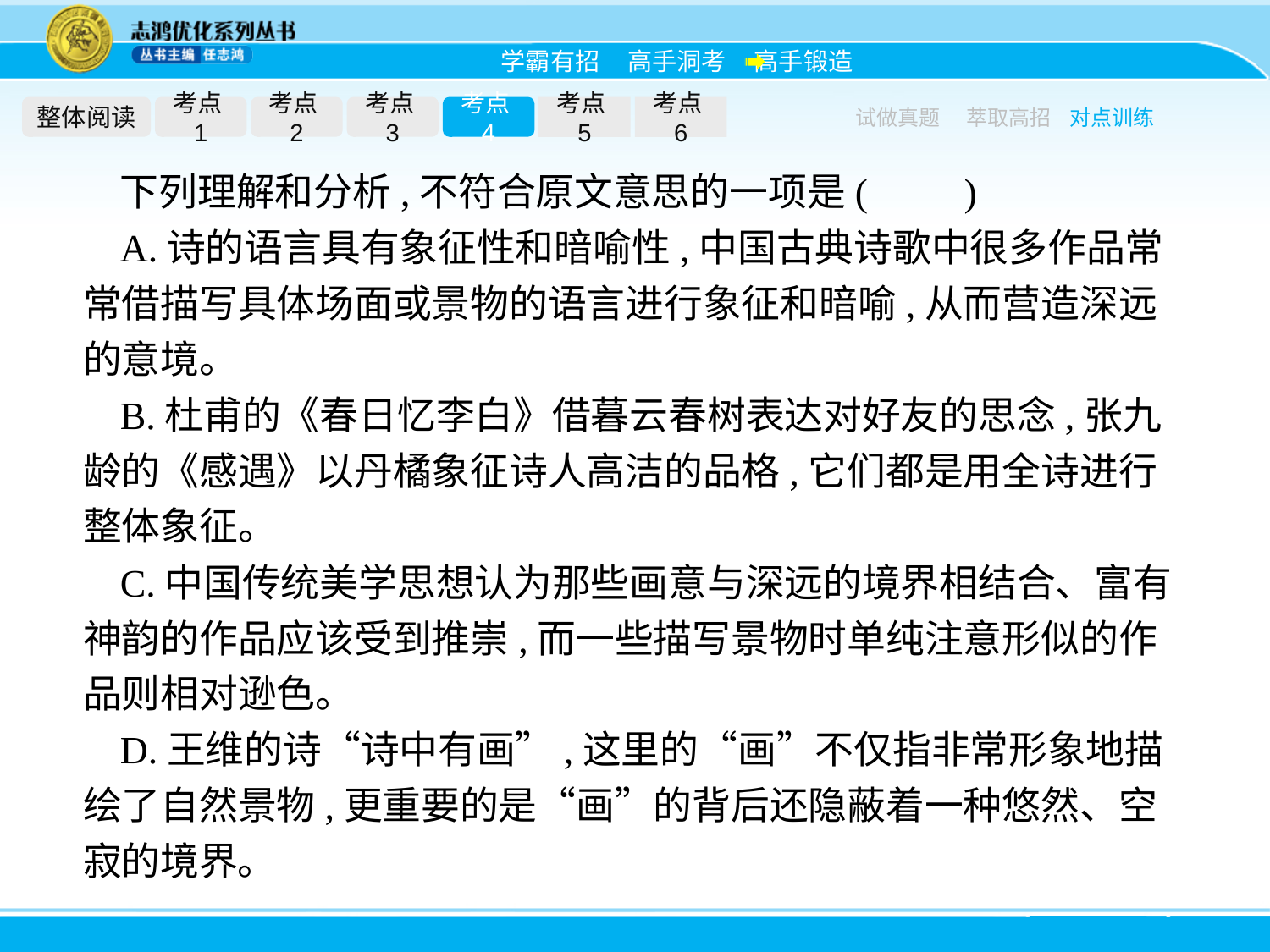

整体阅读
考点1
考点2
考点3
考点4
考点5
考点6
试做真题
萃取高招
对点训练
下列理解和分析,不符合原文意思的一项是(　　)
A.诗的语言具有象征性和暗喻性,中国古典诗歌中很多作品常常借描写具体场面或景物的语言进行象征和暗喻,从而营造深远的意境。
B.杜甫的《春日忆李白》借暮云春树表达对好友的思念,张九龄的《感遇》以丹橘象征诗人高洁的品格,它们都是用全诗进行整体象征。
C.中国传统美学思想认为那些画意与深远的境界相结合、富有神韵的作品应该受到推崇,而一些描写景物时单纯注意形似的作品则相对逊色。
D.王维的诗“诗中有画”,这里的“画”不仅指非常形象地描绘了自然景物,更重要的是“画”的背后还隐蔽着一种悠然、空寂的境界。